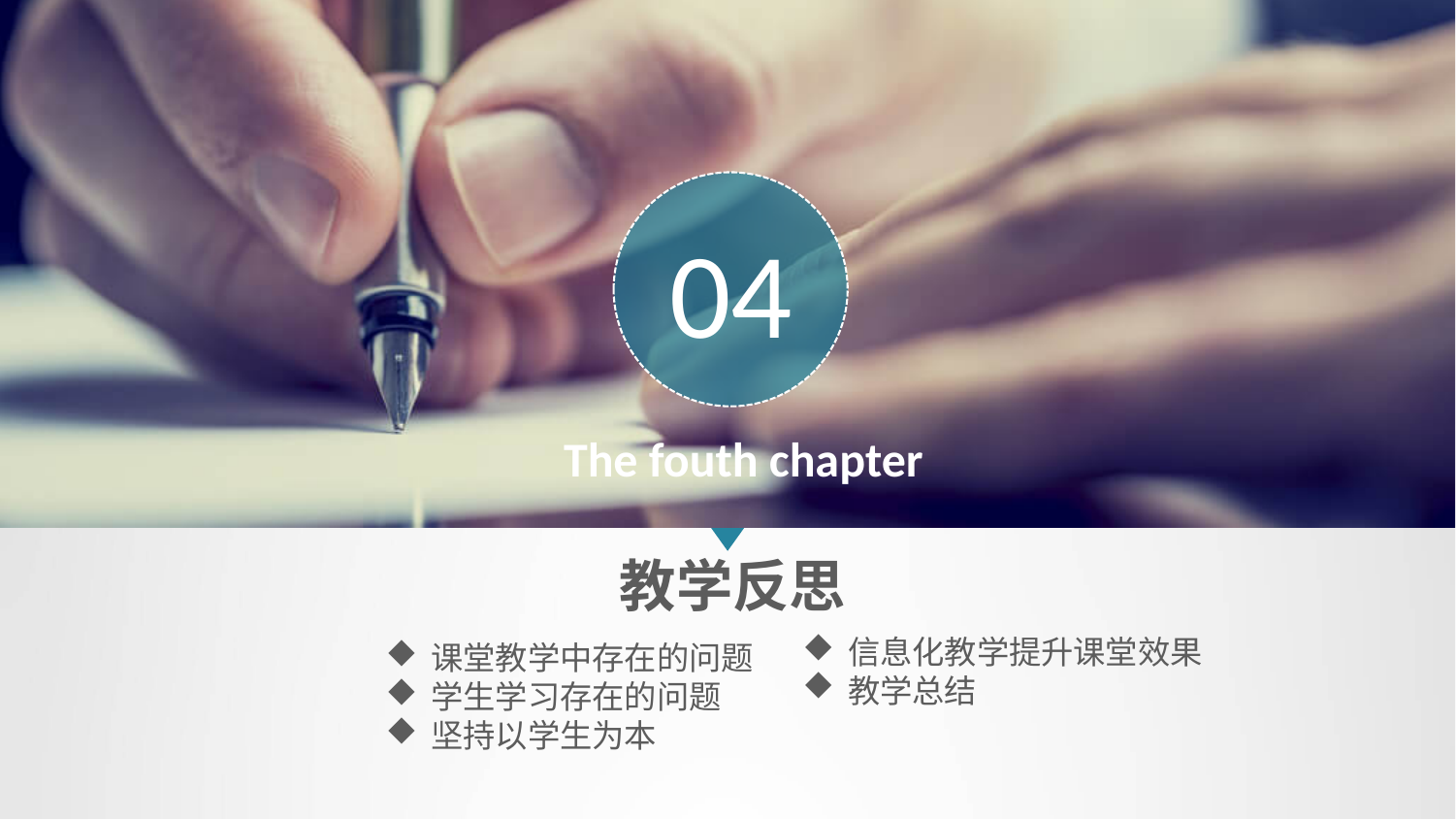

04
The fouth chapter

教学反思
信息化教学提升课堂效果
教学总结
课堂教学中存在的问题
学生学习存在的问题
坚持以学生为本